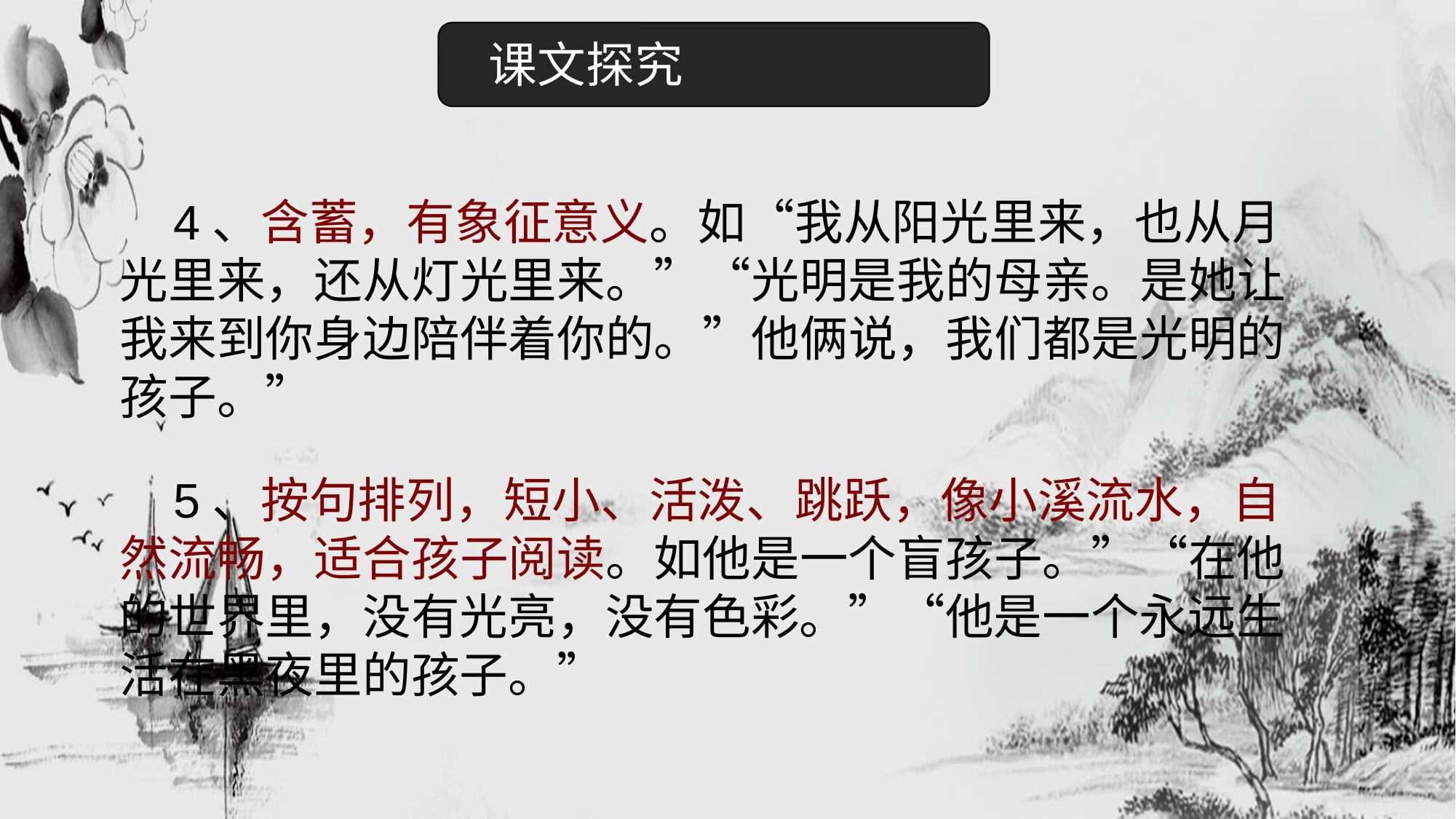

课文探究
    4、含蓄，有象征意义。如“我从阳光里来，也从月光里来，还从灯光里来。”“光明是我的母亲。是她让我来到你身边陪伴着你的。”他俩说，我们都是光明的孩子。”
    5、按句排列，短小、活泼、跳跃，像小溪流水，自然流畅，适合孩子阅读。如他是一个盲孩子。”“在他的世界里，没有光亮，没有色彩。”“他是一个永远生活在黑夜里的孩子。”